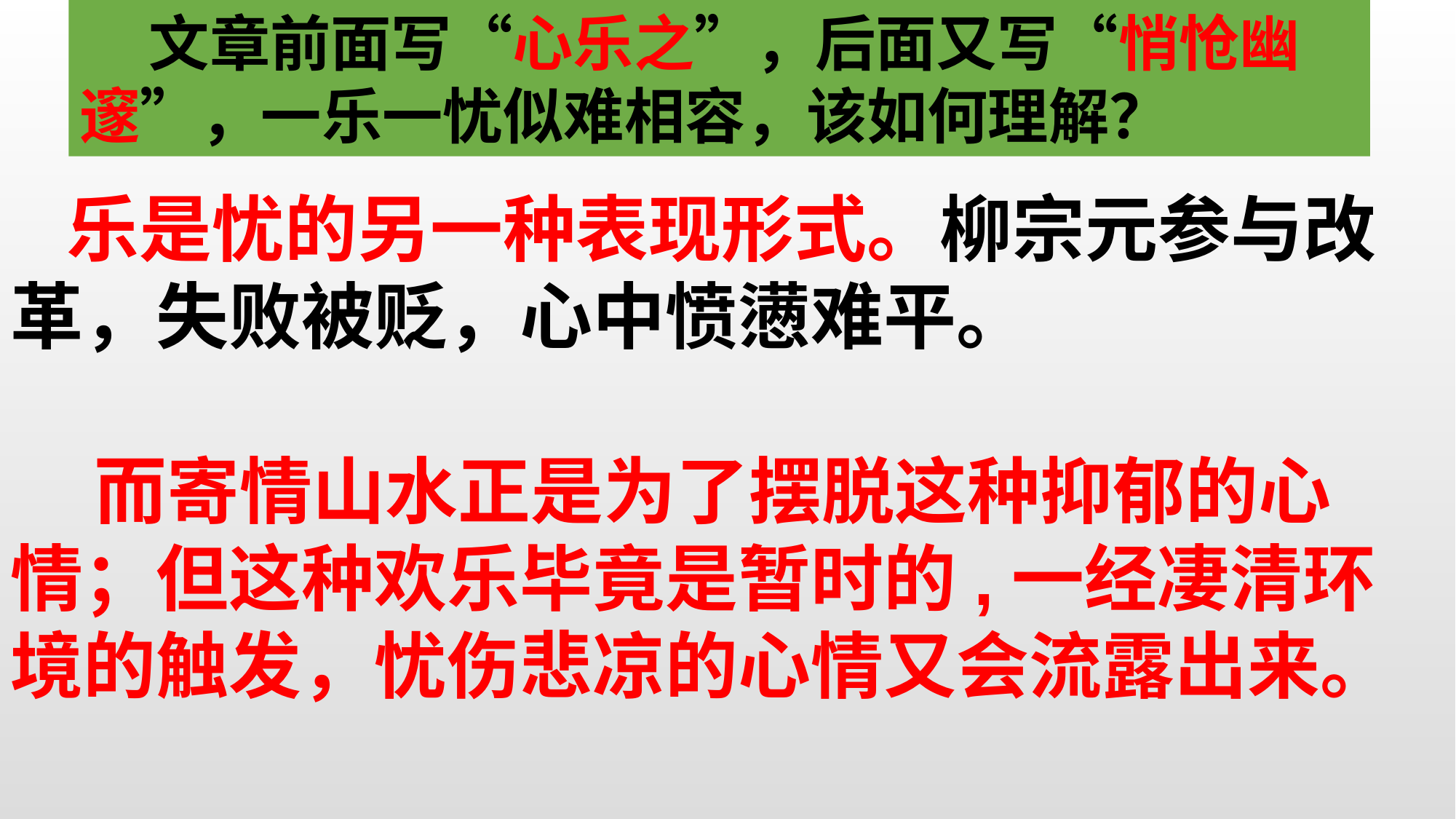

文章前面写“心乐之”，后面又写“悄怆幽邃”，一乐一忧似难相容，该如何理解？
   乐是忧的另一种表现形式。柳宗元参与改革，失败被贬，心中愤懑难平。

    而寄情山水正是为了摆脱这种抑郁的心情；但这种欢乐毕竟是暂时的,一经凄清环境的触发，忧伤悲凉的心情又会流露出来。